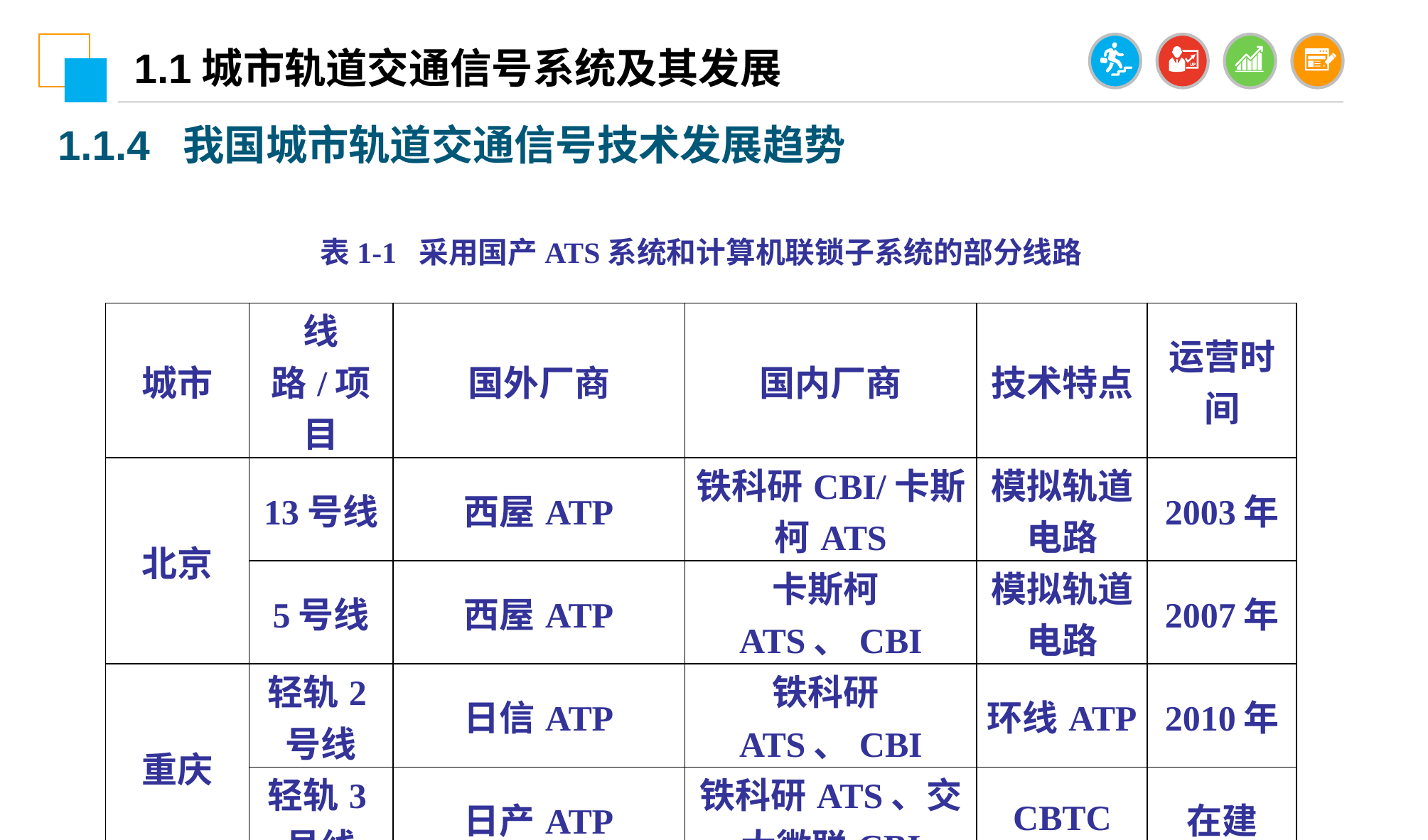

1.1城市轨道交通信号系统及其发展
1.1.4  我国城市轨道交通信号技术发展趋势
表1-1  采用国产ATS系统和计算机联锁子系统的部分线路
| 城市 | 线路/项目 | 国外厂商 | 国内厂商 | 技术特点 | 运营时间 |
| --- | --- | --- | --- | --- | --- |
| 北京 | 13号线 | 西屋ATP | 铁科研CBI/卡斯柯ATS | 模拟轨道电路 | 2003年 |
|  | 5号线 | 西屋ATP | 卡斯柯ATS、CBI | 模拟轨道电路 | 2007年 |
| 重庆 | 轻轨2号线 | 日信ATP | 铁科研ATS、CBI | 环线ATP | 2010年 |
|  | 轻轨3号线 | 日产ATP | 铁科研ATS、交大微联CBI | CBTC | 在建 |